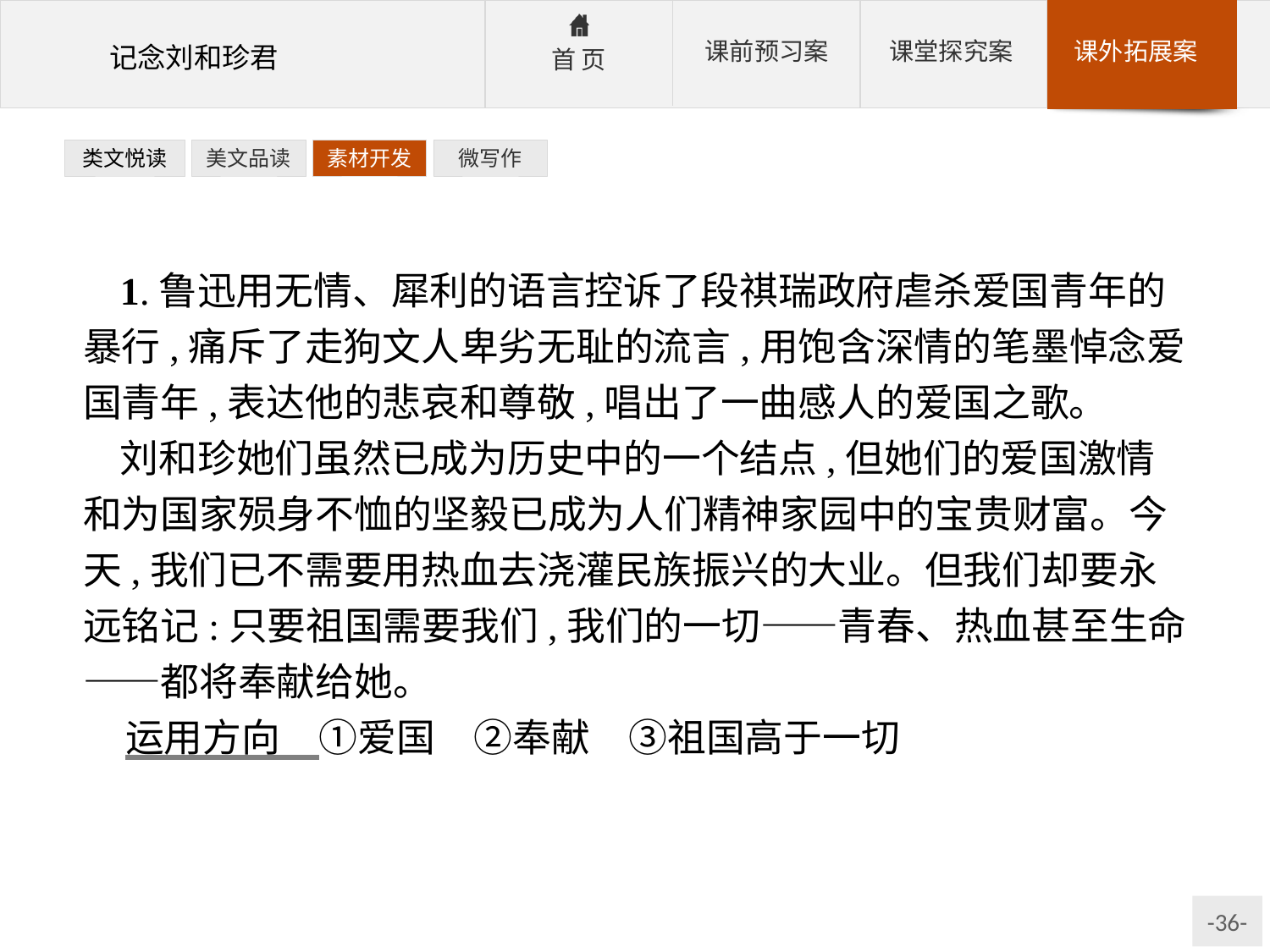

类文悦读
美文品读
素材开发
微写作
1.鲁迅用无情、犀利的语言控诉了段祺瑞政府虐杀爱国青年的暴行,痛斥了走狗文人卑劣无耻的流言,用饱含深情的笔墨悼念爱国青年,表达他的悲哀和尊敬,唱出了一曲感人的爱国之歌。
刘和珍她们虽然已成为历史中的一个结点,但她们的爱国激情和为国家殒身不恤的坚毅已成为人们精神家园中的宝贵财富。今天,我们已不需要用热血去浇灌民族振兴的大业。但我们却要永远铭记:只要祖国需要我们,我们的一切——青春、热血甚至生命——都将奉献给她。
运用方向　①爱国　②奉献　③祖国高于一切